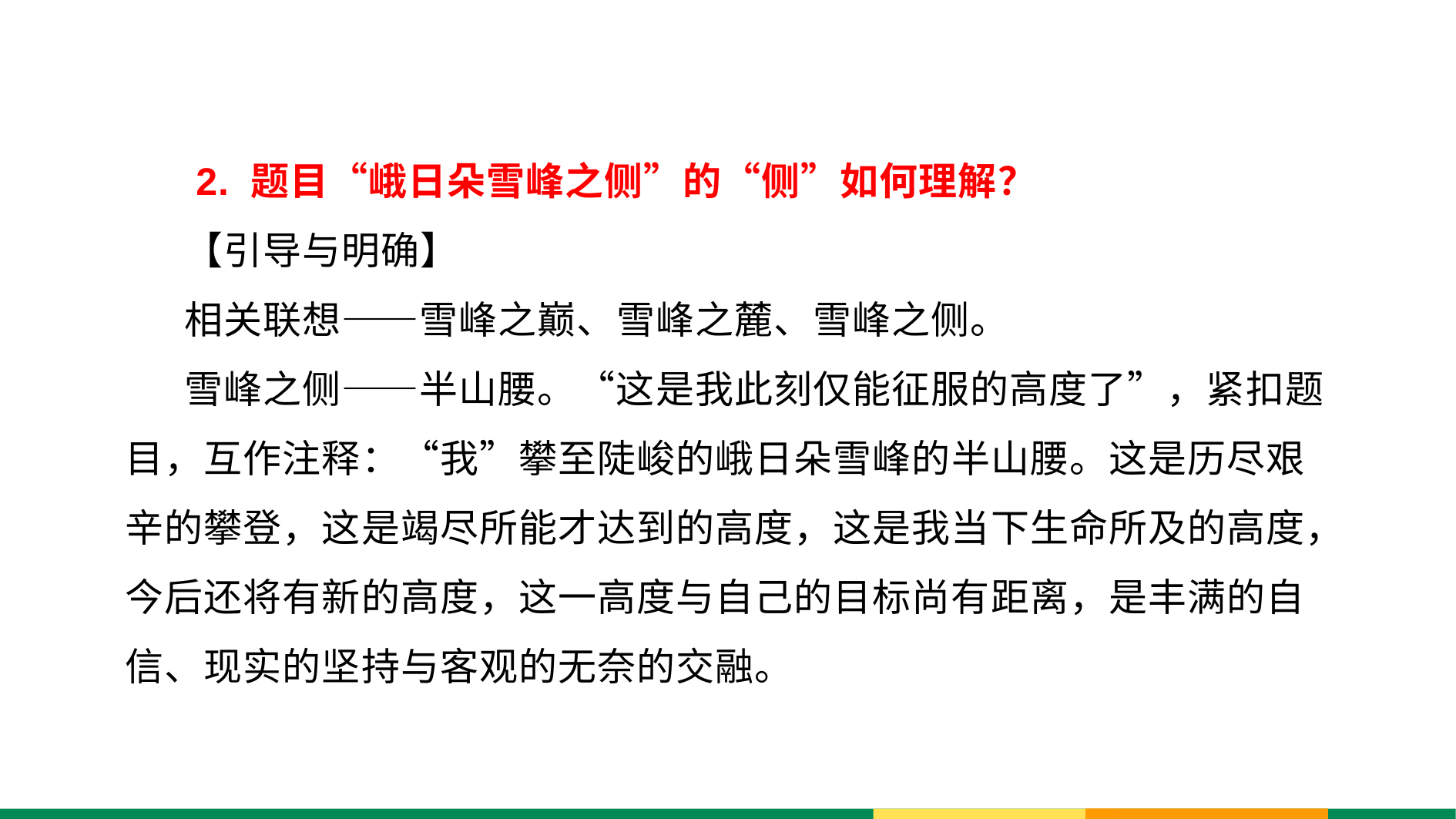

2. 题目“峨日朵雪峰之侧”的“侧”如何理解？
【引导与明确】
相关联想——雪峰之巅、雪峰之麓、雪峰之侧。
雪峰之侧——半山腰。“这是我此刻仅能征服的高度了”，紧扣题目，互作注释：“我”攀至陡峻的峨日朵雪峰的半山腰。这是历尽艰辛的攀登，这是竭尽所能才达到的高度，这是我当下生命所及的高度，今后还将有新的高度，这一高度与自己的目标尚有距离，是丰满的自信、现实的坚持与客观的无奈的交融。